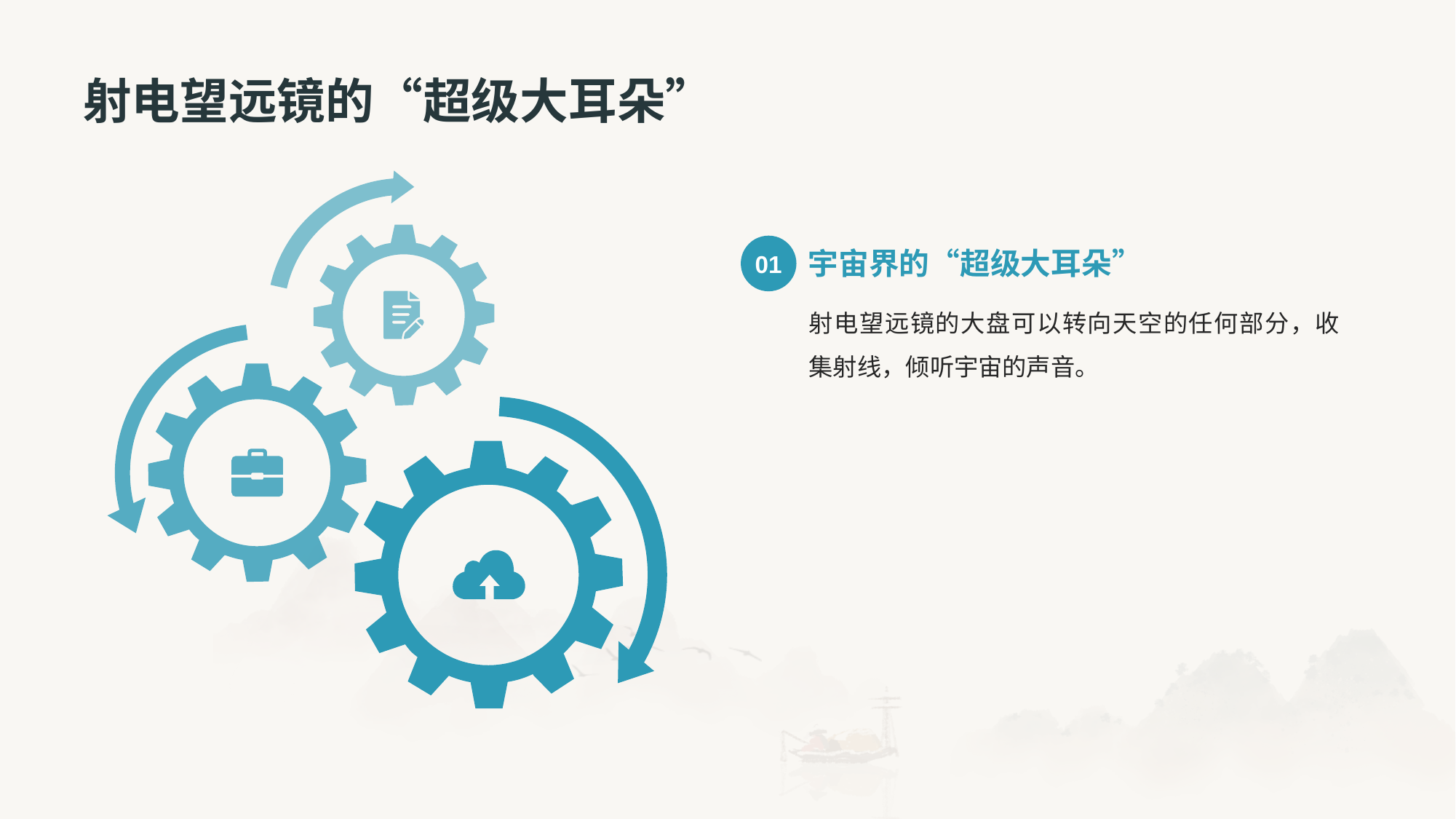

# 射电望远镜的“超级大耳朵”

01
宇宙界的“超级大耳朵”

射电望远镜的大盘可以转向天空的任何部分，收集射线，倾听宇宙的声音。